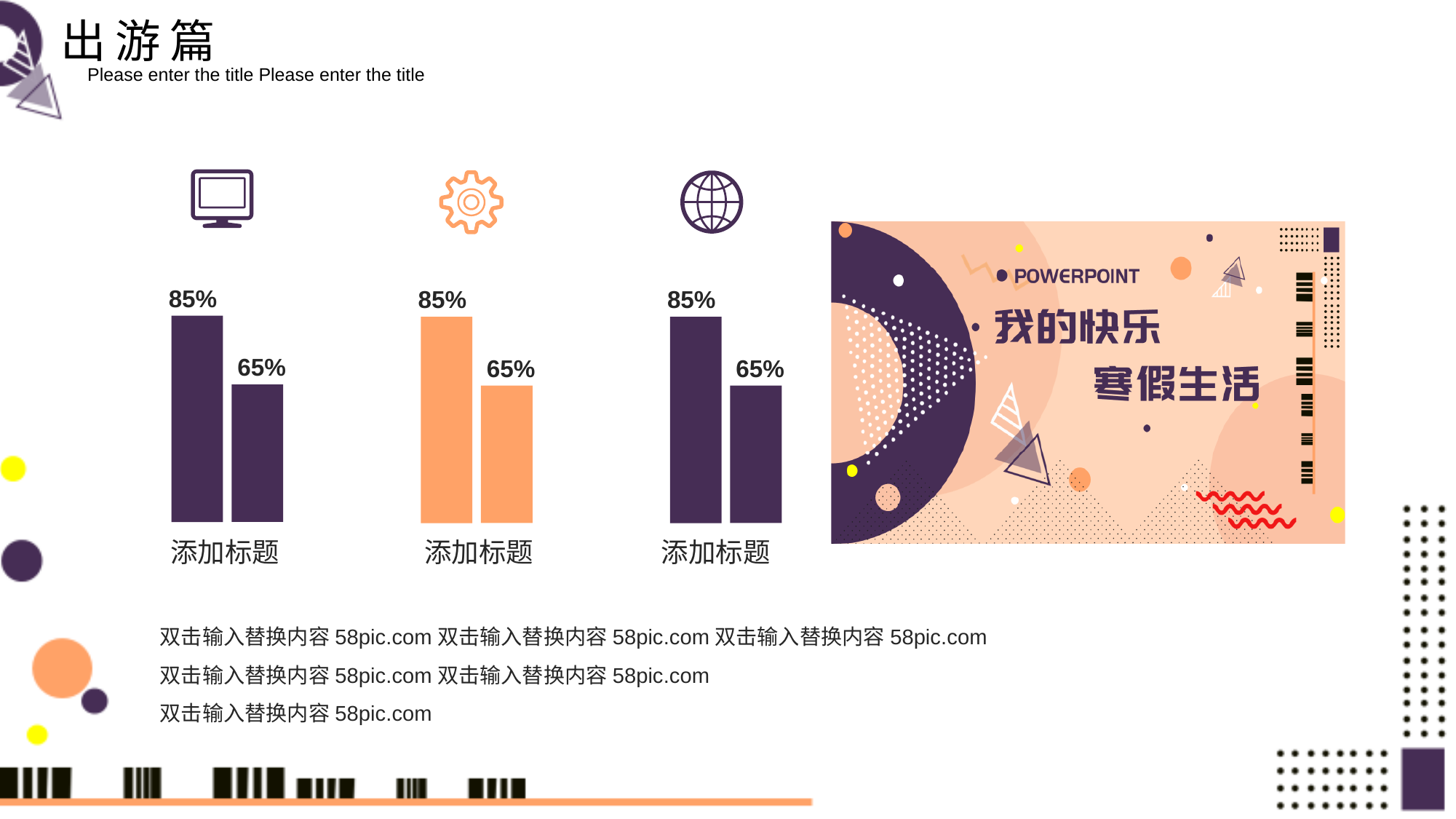

出游篇
Please enter the title Please enter the title

85%
85%
85%

65%
65%
65%

添加标题
添加标题
添加标题
双击输入替换内容58pic.com双击输入替换内容58pic.com双击输入替换内容58pic.com
双击输入替换内容58pic.com双击输入替换内容58pic.com
双击输入替换内容58pic.com